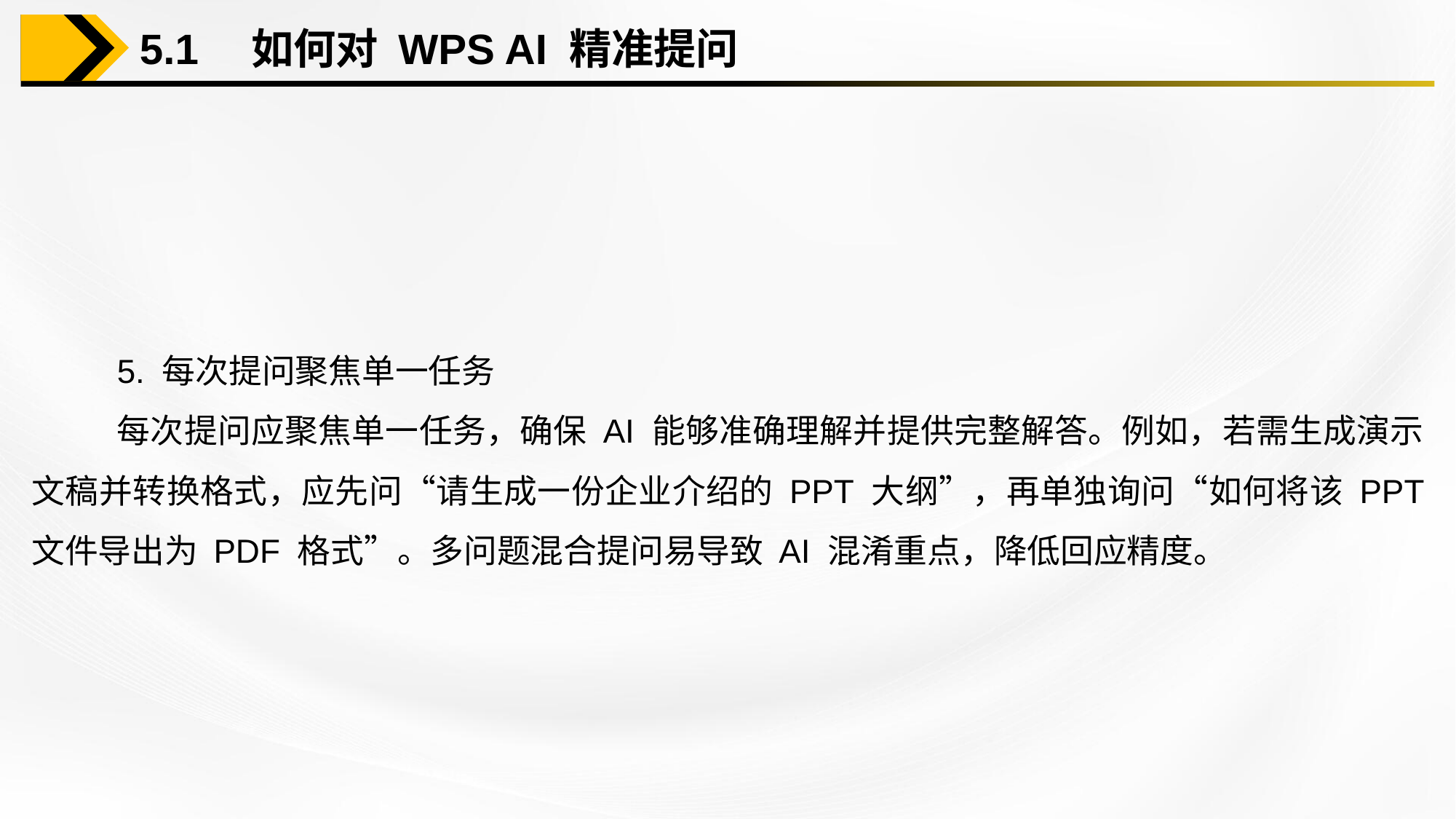

5.1　如何对 WPS AI 精准提问
5. 每次提问聚焦单一任务
每次提问应聚焦单一任务，确保 AI 能够准确理解并提供完整解答。例如，若需生成演示文稿并转换格式，应先问“请生成一份企业介绍的 PPT 大纲”，再单独询问“如何将该 PPT 文件导出为 PDF 格式”。多问题混合提问易导致 AI 混淆重点，降低回应精度。